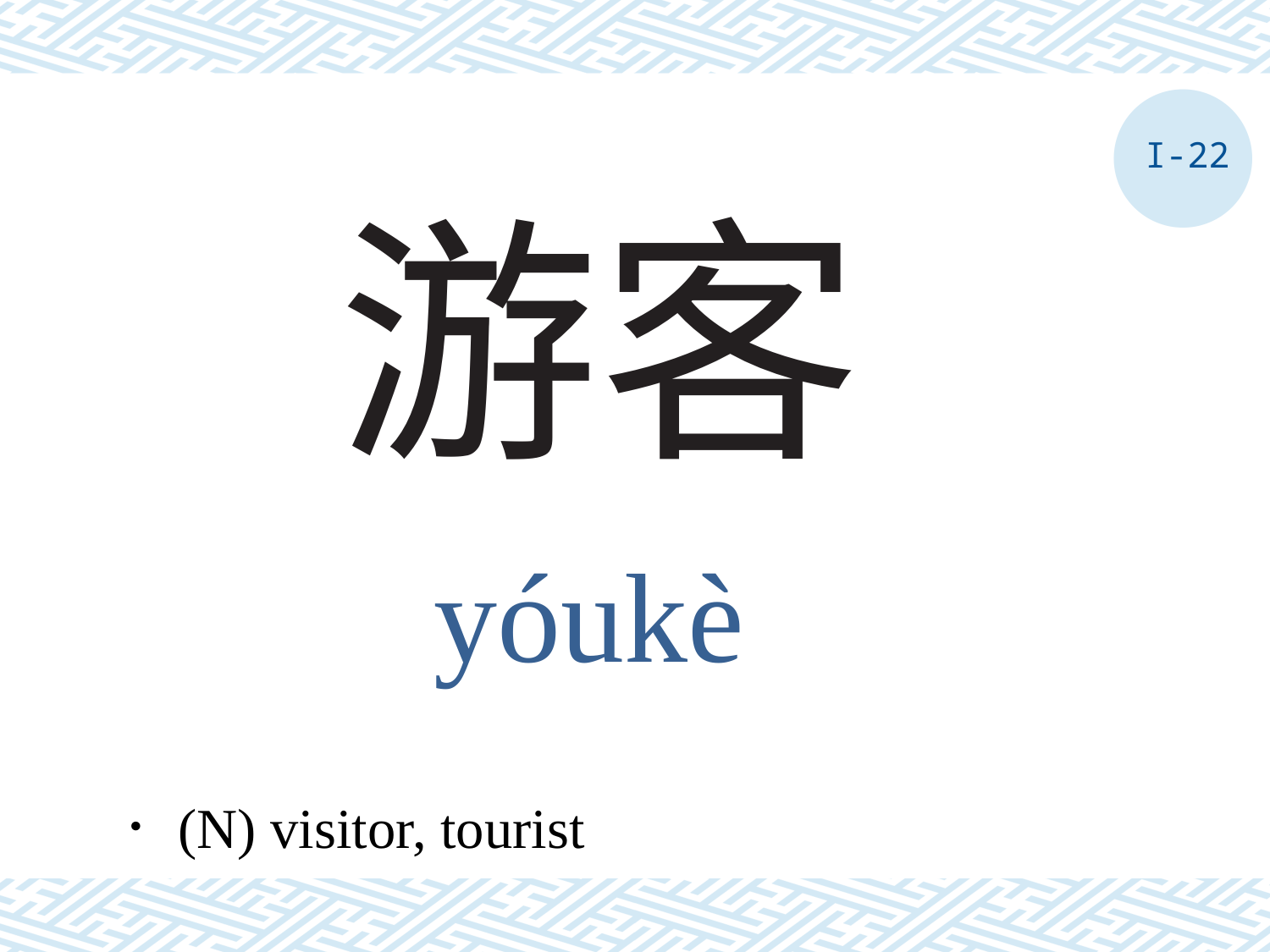

I-22

# 游客
yóukè
．(N) visitor, tourist